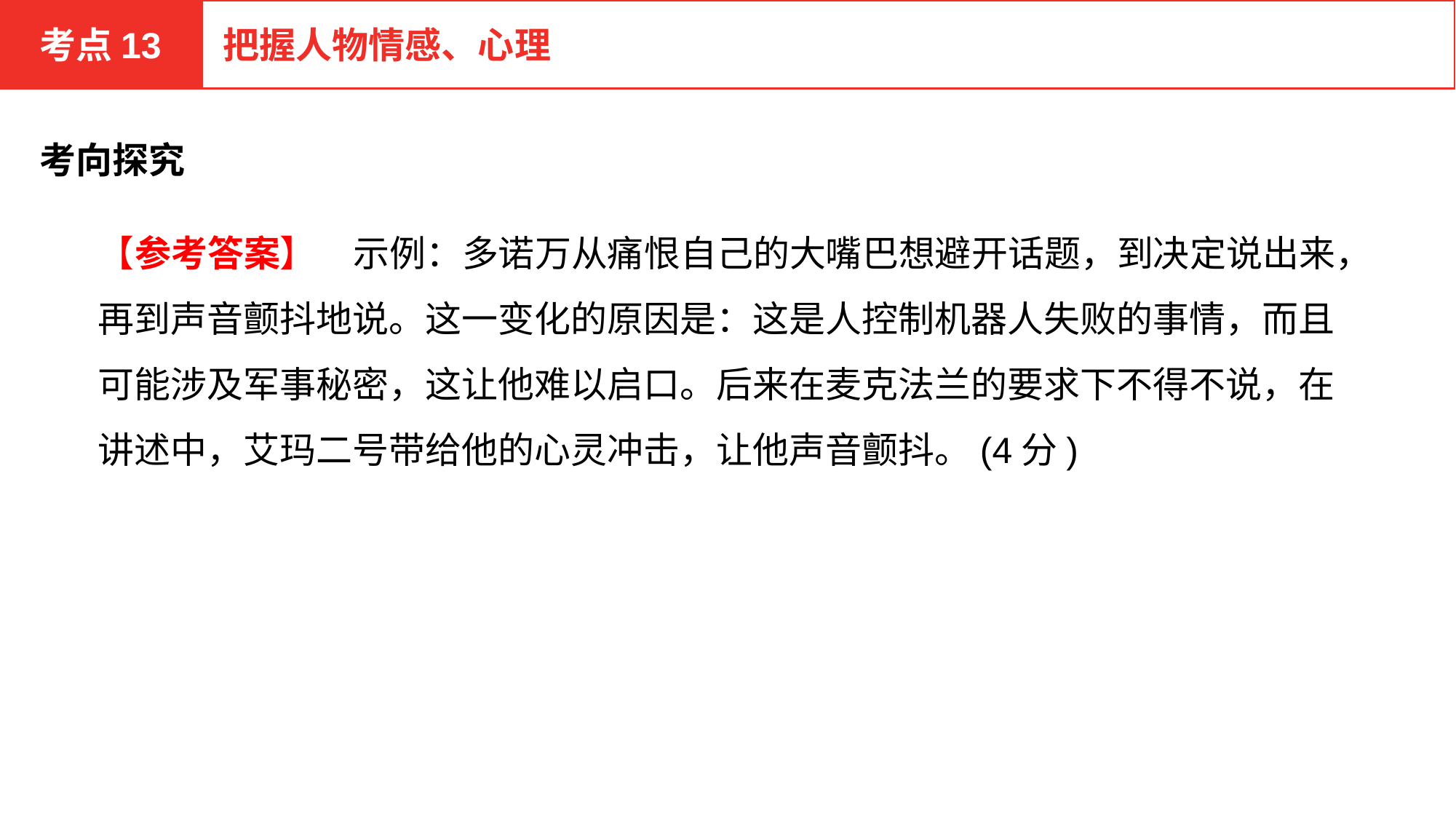

考点13
把握人物情感、心理
考向探究

【参考答案】　示例：多诺万从痛恨自己的大嘴巴想避开话题，到决定说出来，再到声音颤抖地说。这一变化的原因是：这是人控制机器人失败的事情，而且可能涉及军事秘密，这让他难以启口。后来在麦克法兰的要求下不得不说，在讲述中，艾玛二号带给他的心灵冲击，让他声音颤抖。(4分)